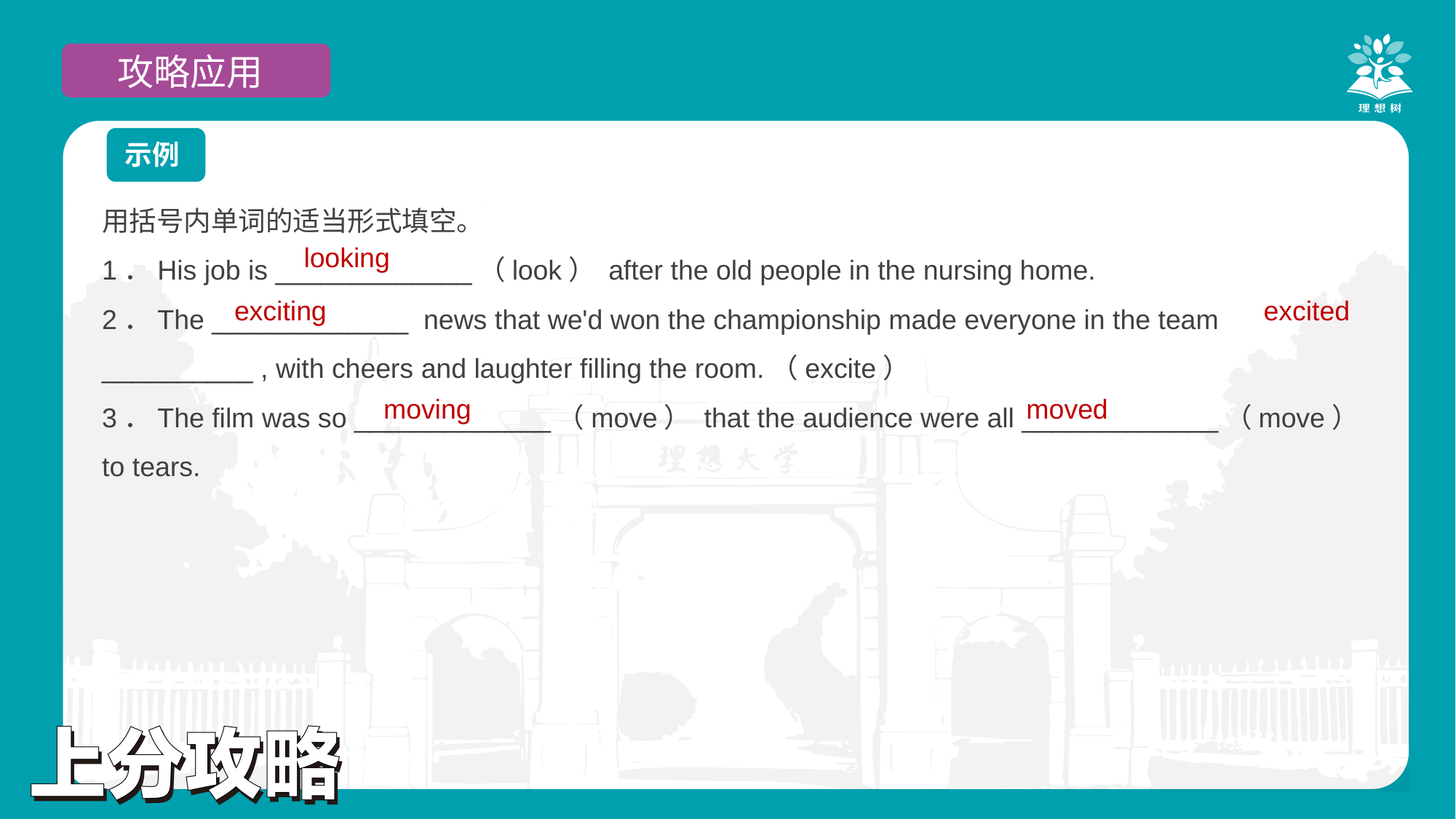

攻略应用

示例
用括号内单词的适当形式填空。
1．His job is _____________（look） after the old people in the nursing home.
2．The _____________  news that we'd won the championship made everyone in the team __________ , with cheers and laughter filling the room.（excite）
3．The film was so _____________（move） that the audience were all _____________（move） to tears.

looking
exciting
excited
moving
moved